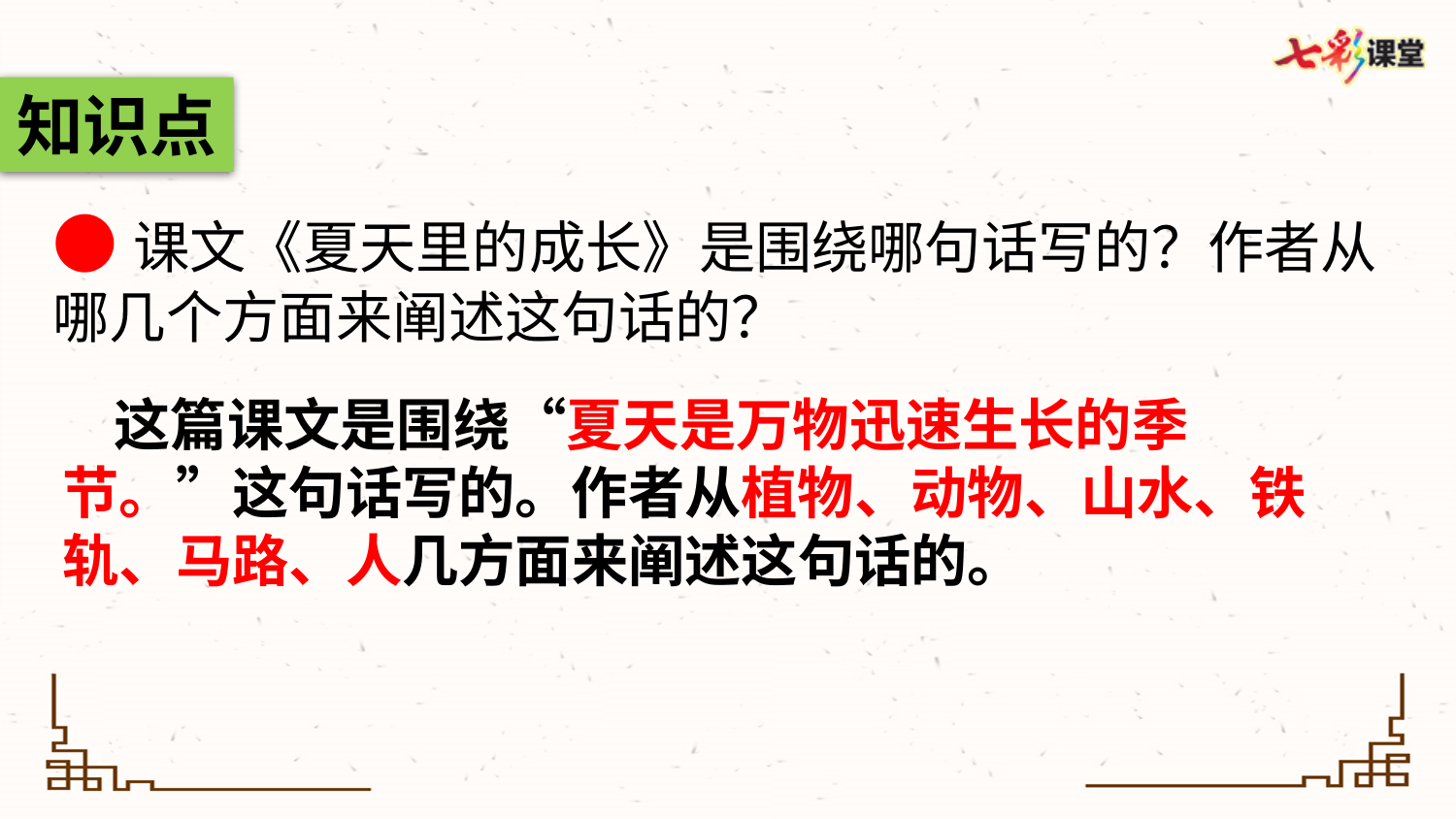

知识点
●课文《夏天里的成长》是围绕哪句话写的？作者从
哪几个方面来阐述这句话的？
   这篇课文是围绕“夏天是万物迅速生长的季节。”这句话写的。作者从植物、动物、山水、铁轨、马路、人几方面来阐述这句话的。